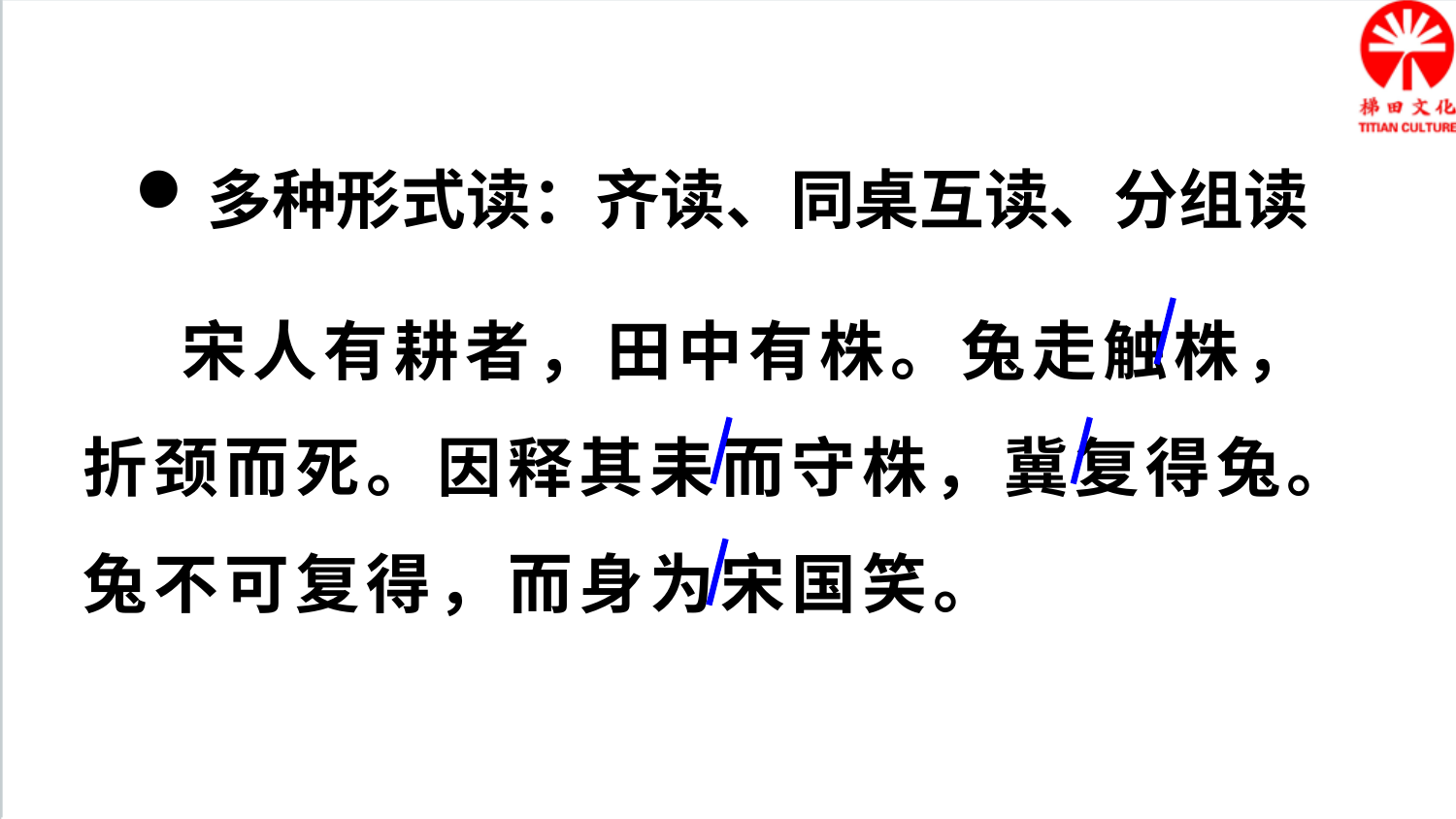

多种形式读：齐读、同桌互读、分组读
    宋人有耕者，田中有株。兔走触株，折颈而死。因释其耒而守株，冀复得兔。兔不可复得，而身为宋国笑。